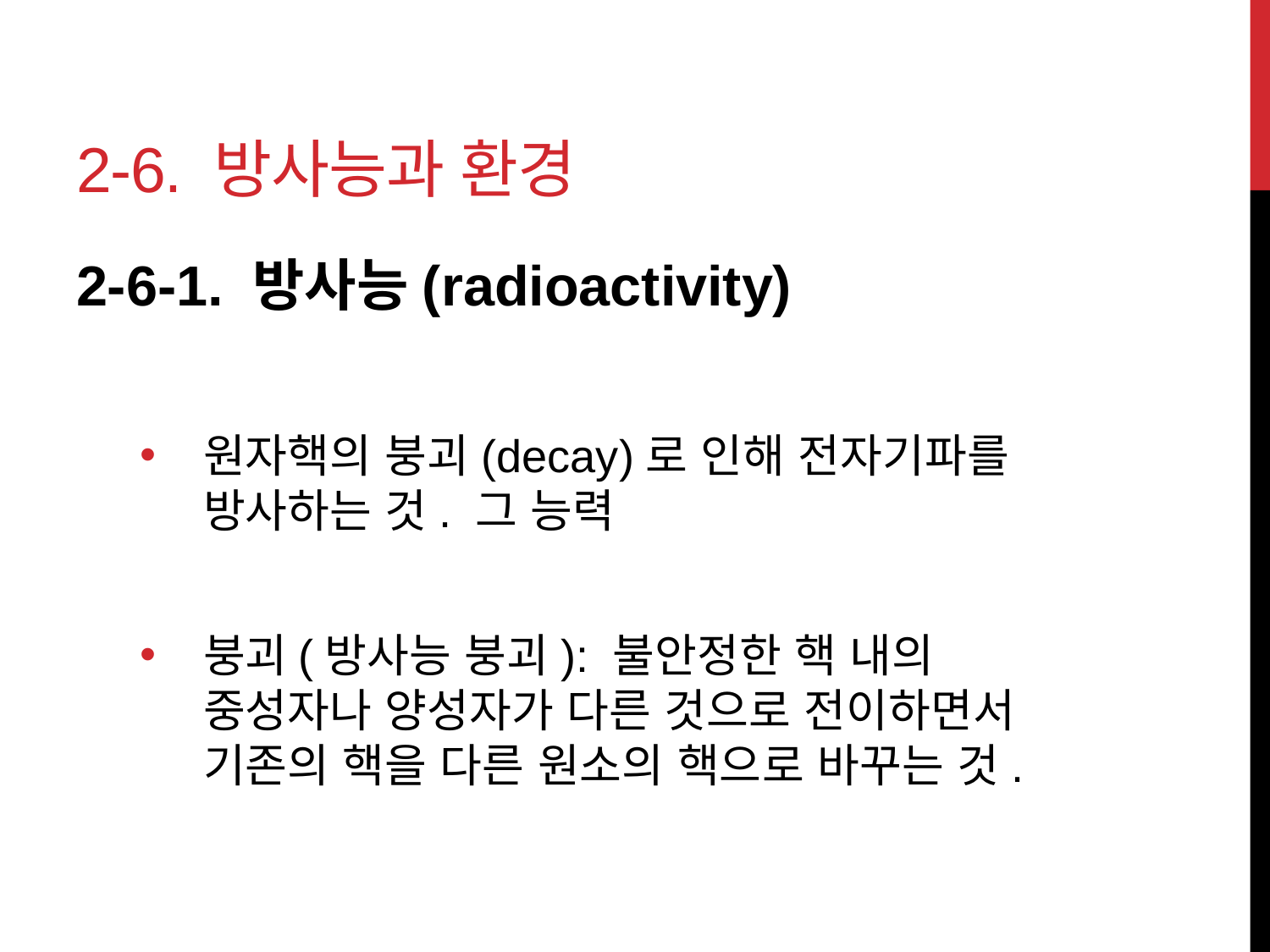

# 2-6. 방사능과 환경
2-6-1. 방사능(radioactivity)

원자핵의 붕괴(decay)로 인해 전자기파를 방사하는 것. 그 능력

붕괴(방사능 붕괴): 불안정한 핵 내의 중성자나 양성자가 다른 것으로 전이하면서 기존의 핵을 다른 원소의 핵으로 바꾸는 것.